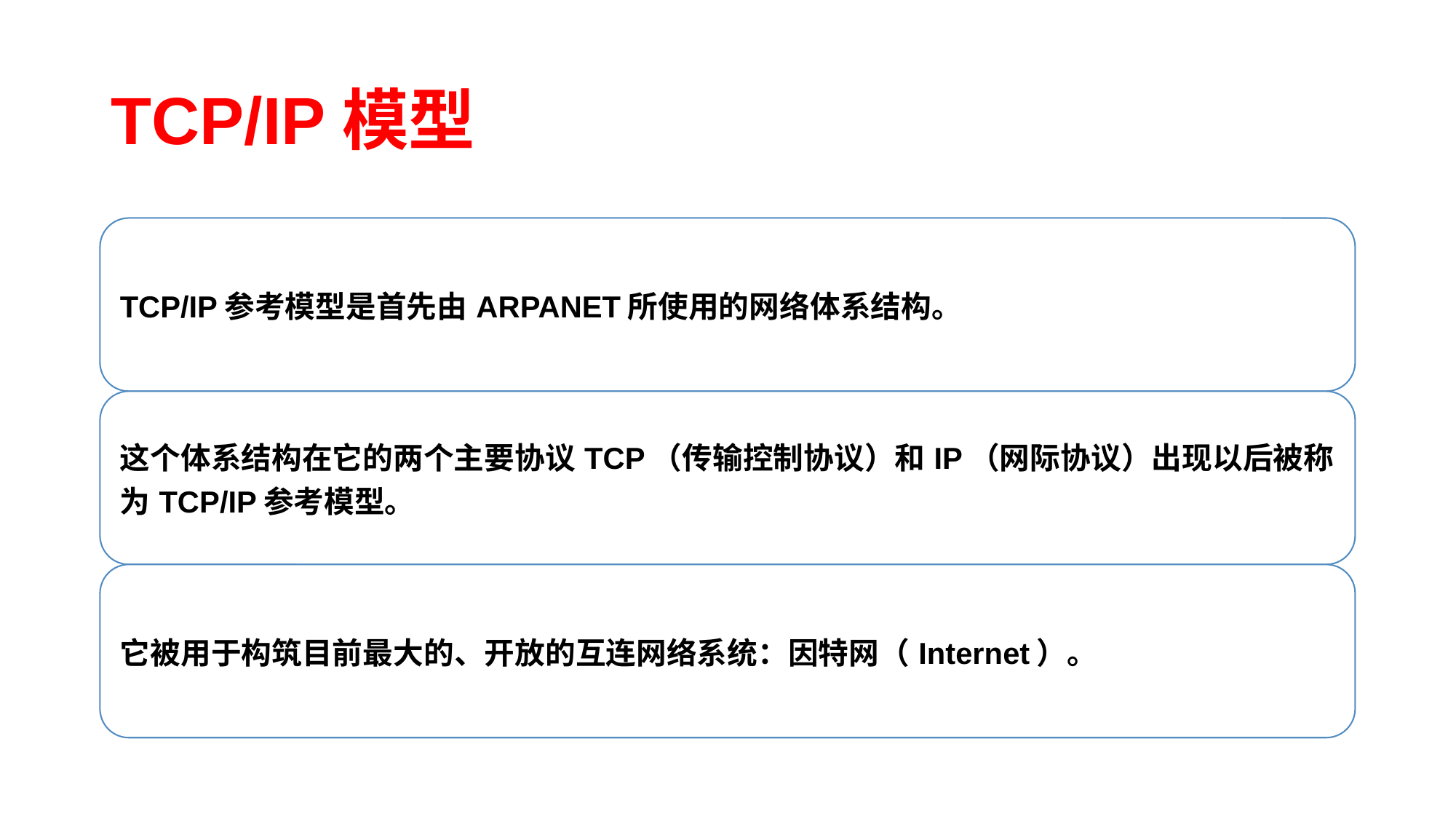

# TCP/IP模型
TCP/IP参考模型是首先由ARPANET所使用的网络体系结构。
这个体系结构在它的两个主要协议TCP（传输控制协议）和IP（网际协议）出现以后被称为TCP/IP参考模型。
它被用于构筑目前最大的、开放的互连网络系统：因特网（Internet）。